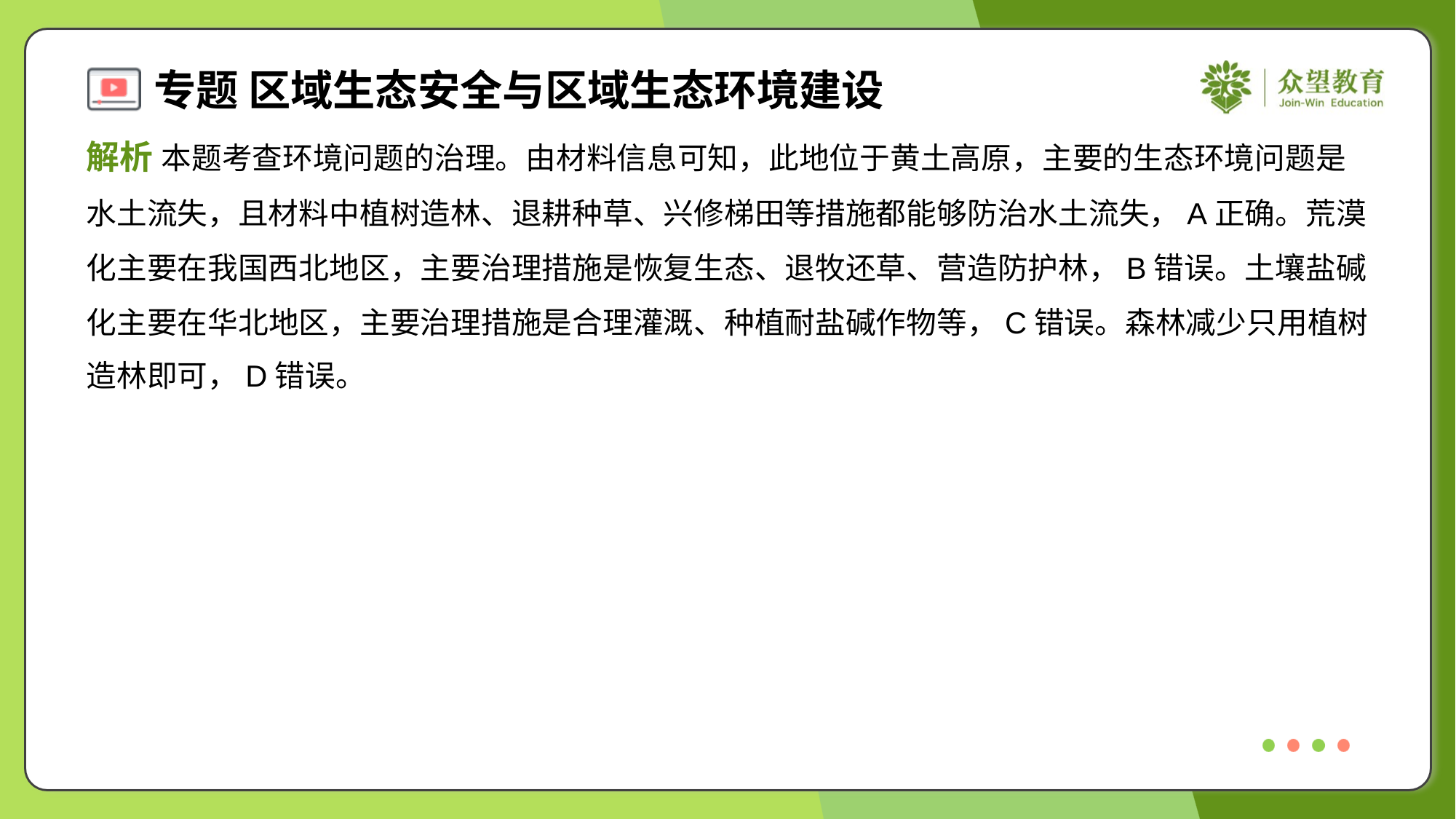

解析 本题考查环境问题的治理。由材料信息可知，此地位于黄土高原，主要的生态环境问题是
水土流失，且材料中植树造林、退耕种草、兴修梯田等措施都能够防治水土流失，A正确。荒漠
化主要在我国西北地区，主要治理措施是恢复生态、退牧还草、营造防护林，B错误。土壤盐碱
化主要在华北地区，主要治理措施是合理灌溉、种植耐盐碱作物等，C错误。森林减少只用植树
造林即可，D错误。